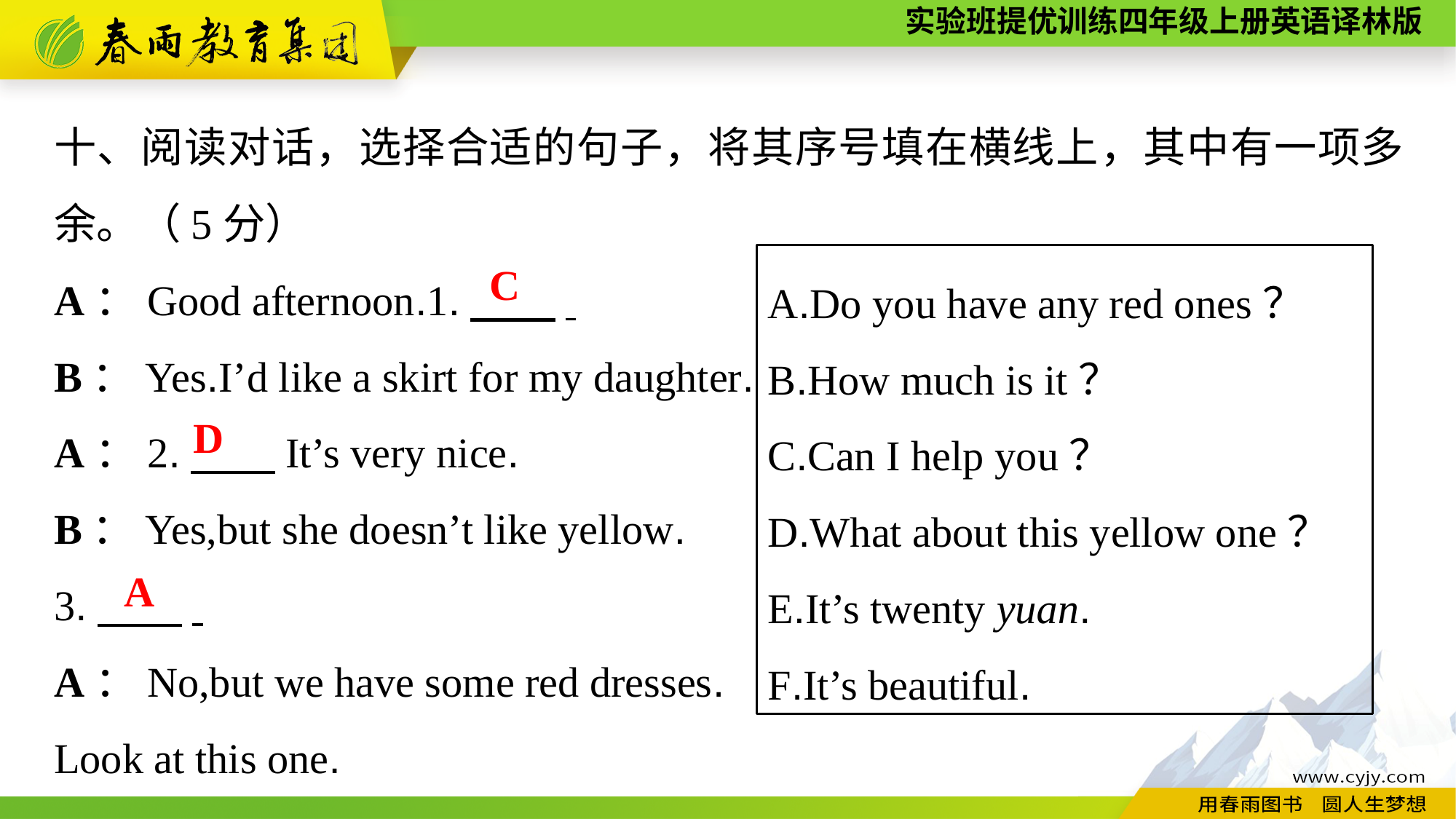

十、阅读对话，选择合适的句子，将其序号填在横线上，其中有一项多余。（5分）
A：Good afternoon.1.　　.
B：Yes.I’d like a skirt for my daughter.
A：2.　　It’s very nice.
B：Yes,but she doesn’t like yellow.
3.　　.
A：No,but we have some red dresses.
Look at this one.
A.Do you have any red ones？
B.How much is it？
C.Can I help you？
D.What about this yellow one？
E.It’s twenty yuan.
F.It’s beautiful.
C
D
A